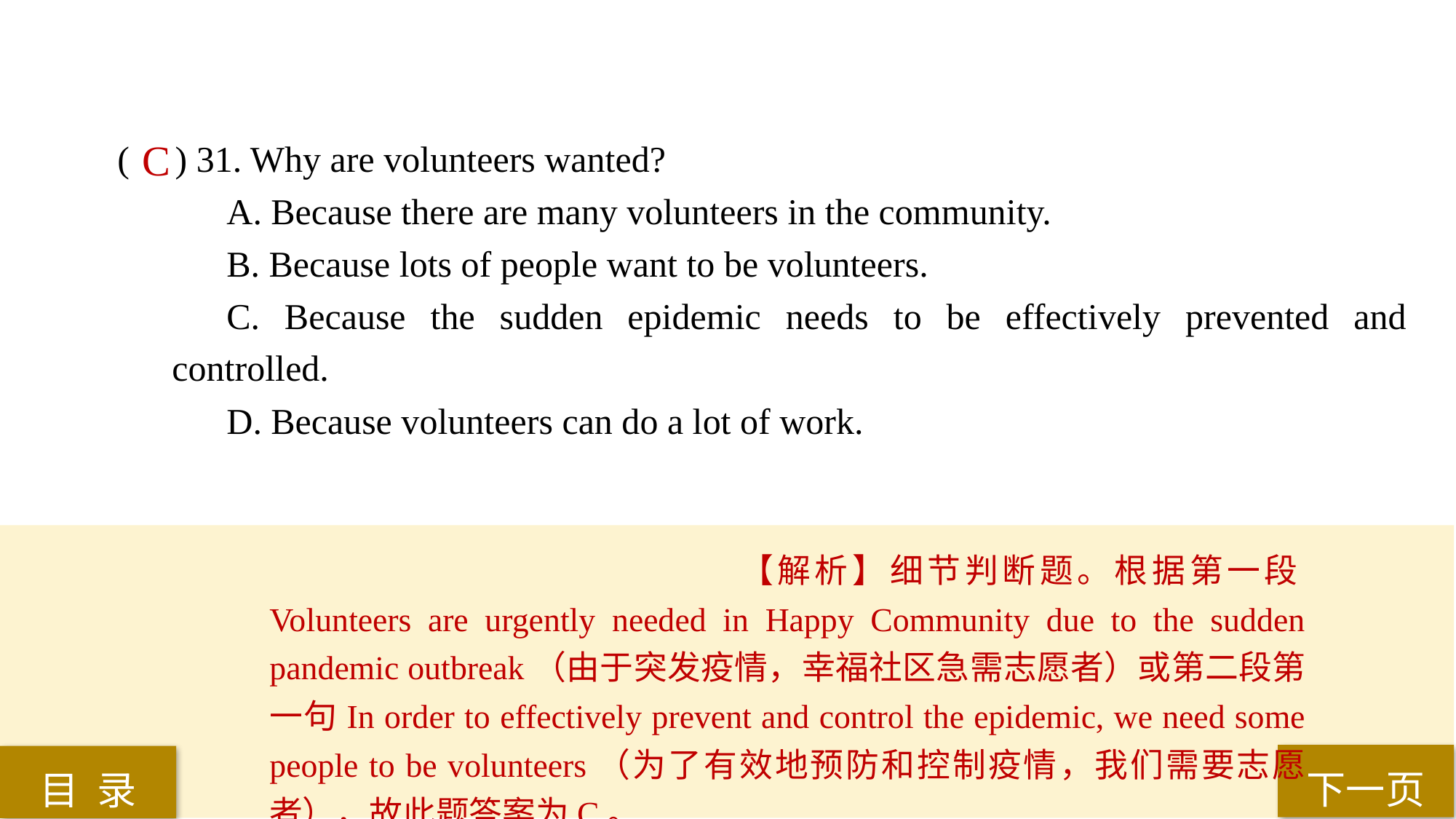

(     ) 31. Why are volunteers wanted?
A. Because there are many volunteers in the community.
B. Because lots of people want to be volunteers.
C. Because the sudden epidemic needs to be effectively prevented and controlled.
D. Because volunteers can do a lot of work.
C
【解析】细节判断题。根据第一段Volunteers are urgently needed in Happy Community due to the sudden pandemic outbreak（由于突发疫情，幸福社区急需志愿者）或第二段第一句In order to effectively prevent and control the epidemic, we need some people to be volunteers（为了有效地预防和控制疫情，我们需要志愿者），故此题答案为C。